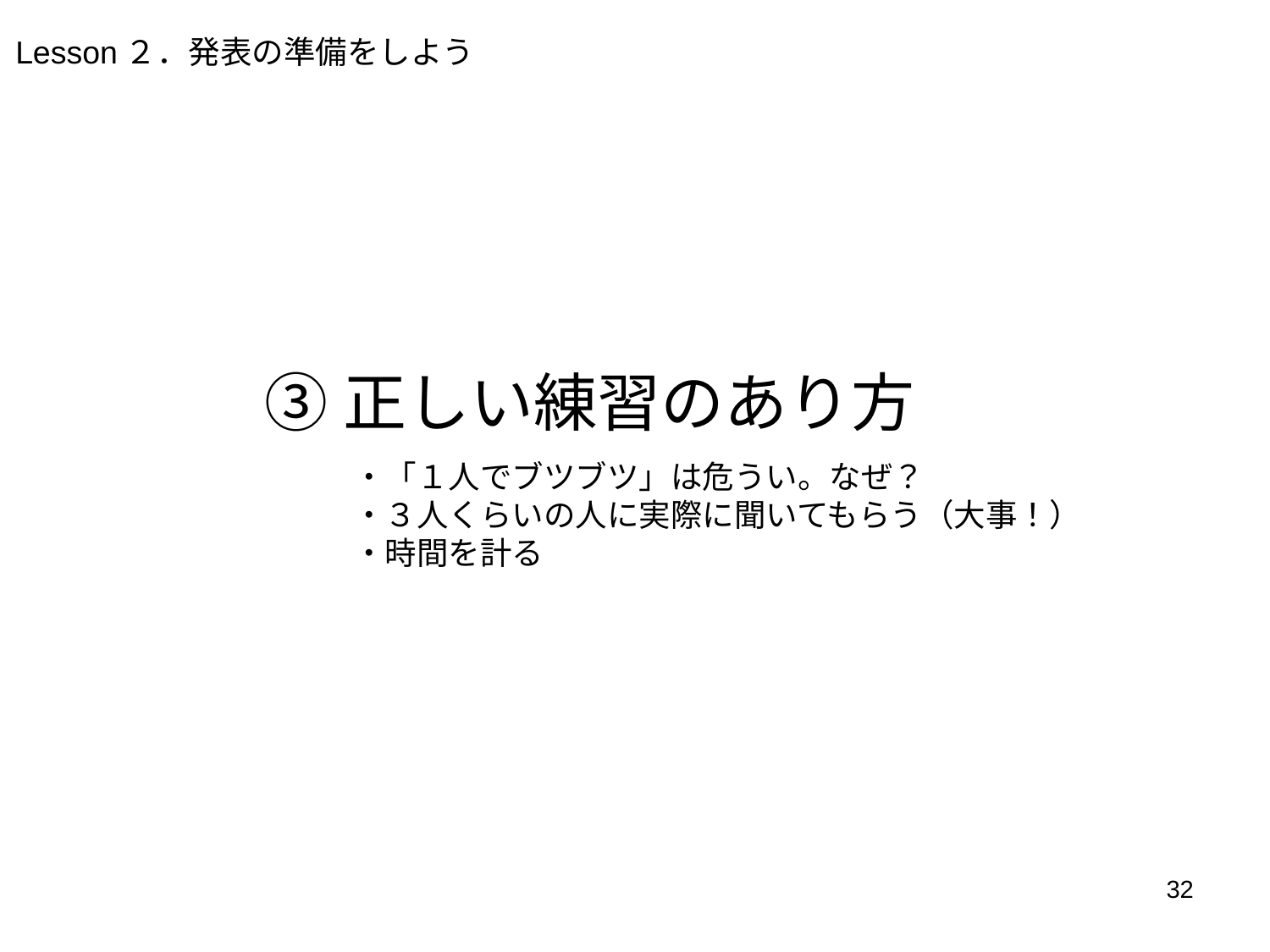

Lesson２．発表の準備をしよう
③正しい練習のあり方
・「１人でブツブツ」は危うい。なぜ？
・３人くらいの人に実際に聞いてもらう（大事！）
・時間を計る
32